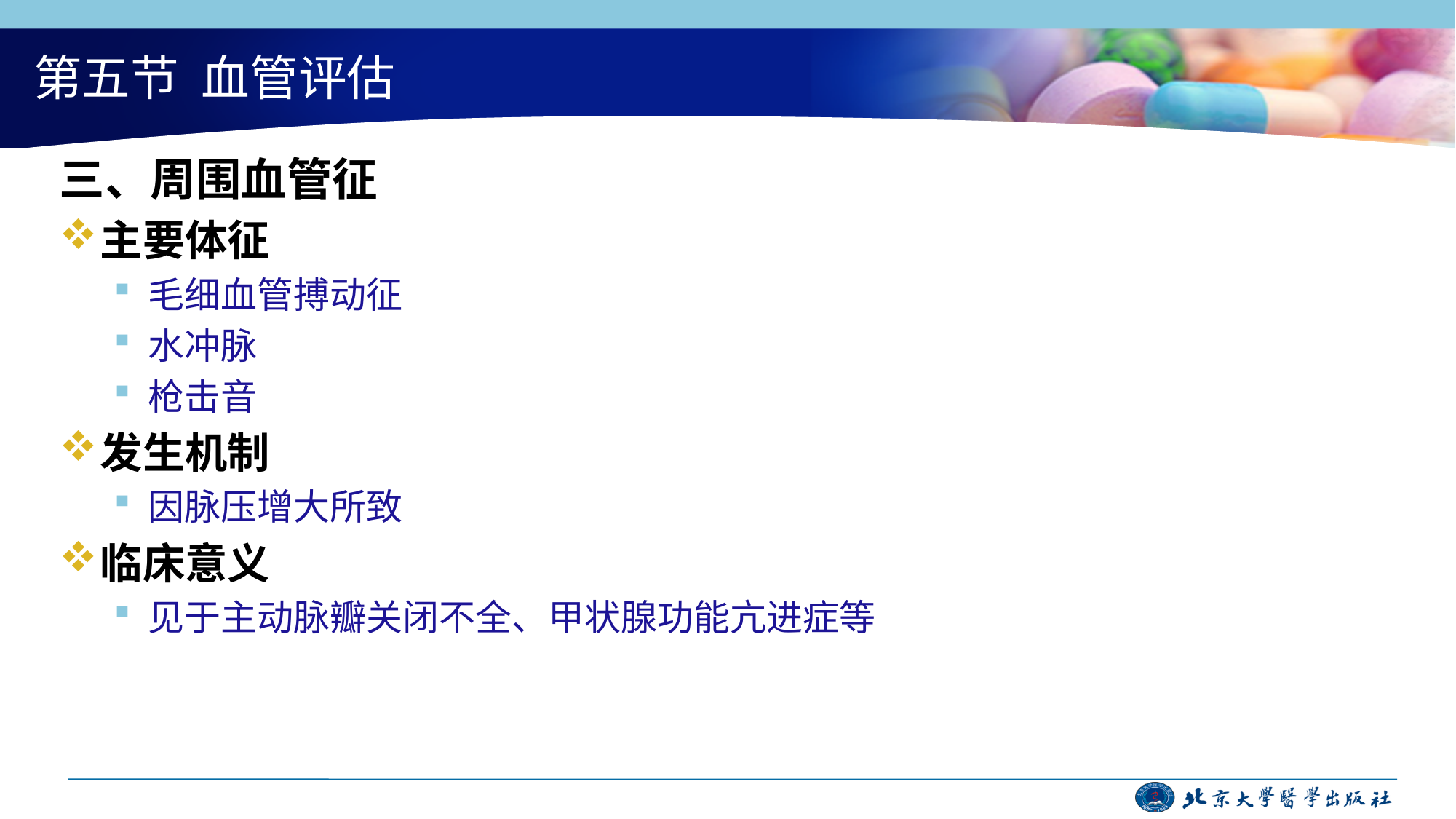

# 第五节  血管评估
三、周围血管征
主要体征
毛细血管搏动征
水冲脉
枪击音
发生机制
因脉压增大所致
临床意义
见于主动脉瓣关闭不全、甲状腺功能亢进症等